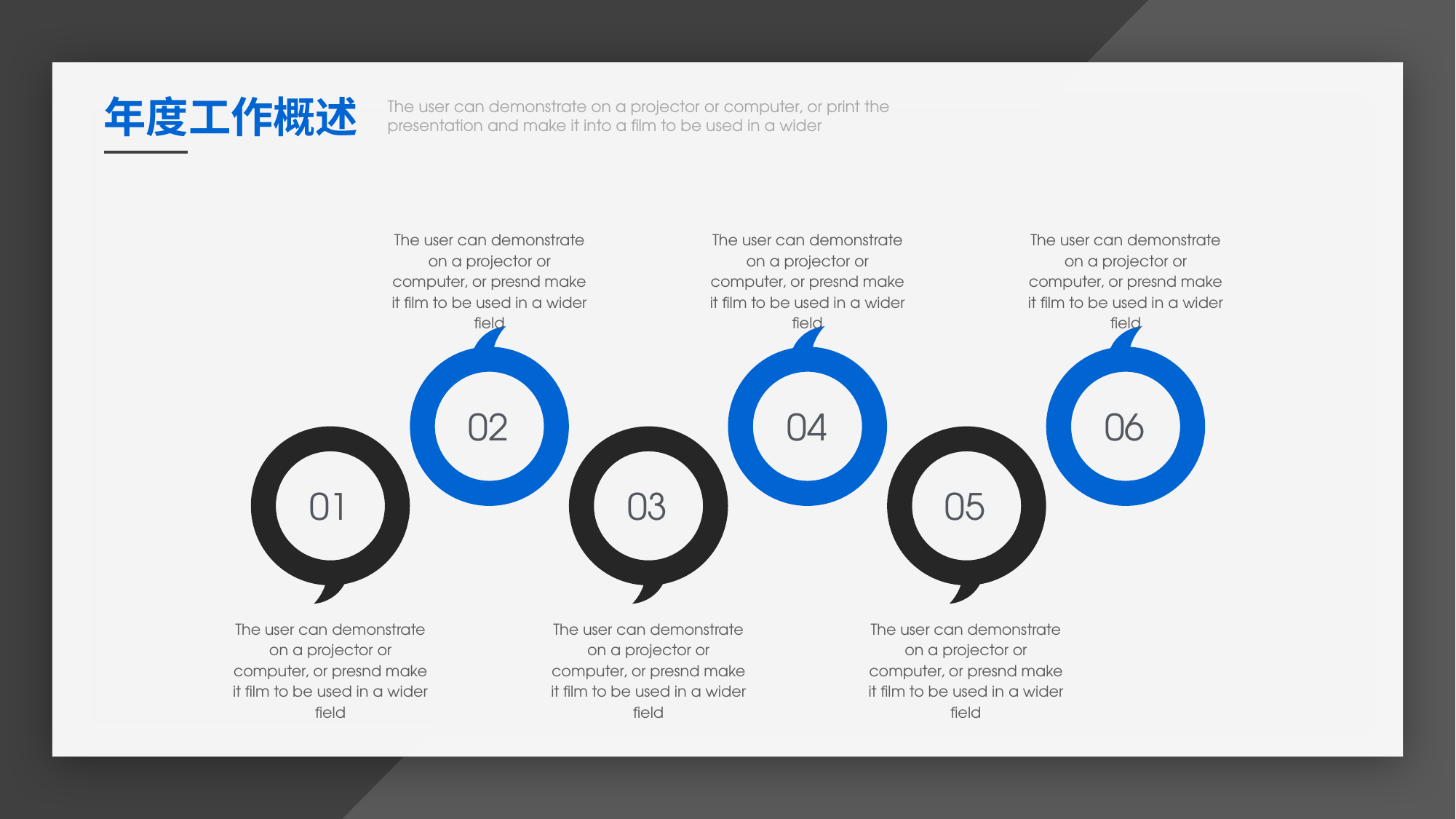

年度工作概述
The user can demonstrate on a projector or computer, or print the presentation and make it into a film to be used in a wider
The user can demonstrate on a projector or computer, or presnd make it film to be used in a wider field
The user can demonstrate on a projector or computer, or presnd make it film to be used in a wider field
The user can demonstrate on a projector or computer, or presnd make it film to be used in a wider field

02
04
06

01
03
05
The user can demonstrate on a projector or computer, or presnd make it film to be used in a wider field
The user can demonstrate on a projector or computer, or presnd make it film to be used in a wider field
The user can demonstrate on a projector or computer, or presnd make it film to be used in a wider field